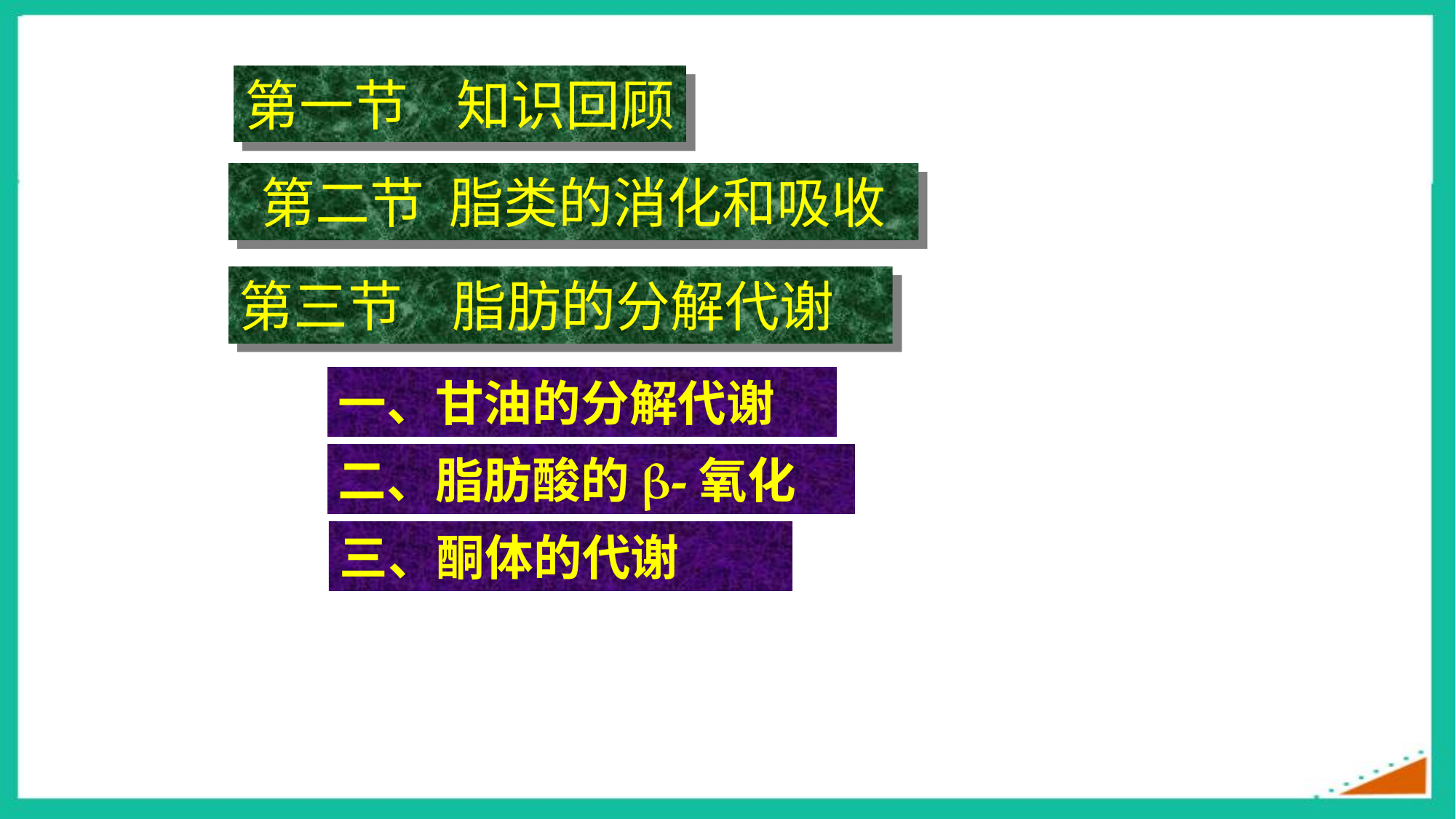

第一节    知识回顾
第二节  脂类的消化和吸收
第三节    脂肪的分解代谢
一、甘油的分解代谢
二、脂肪酸的β-氧化
三、酮体的代谢